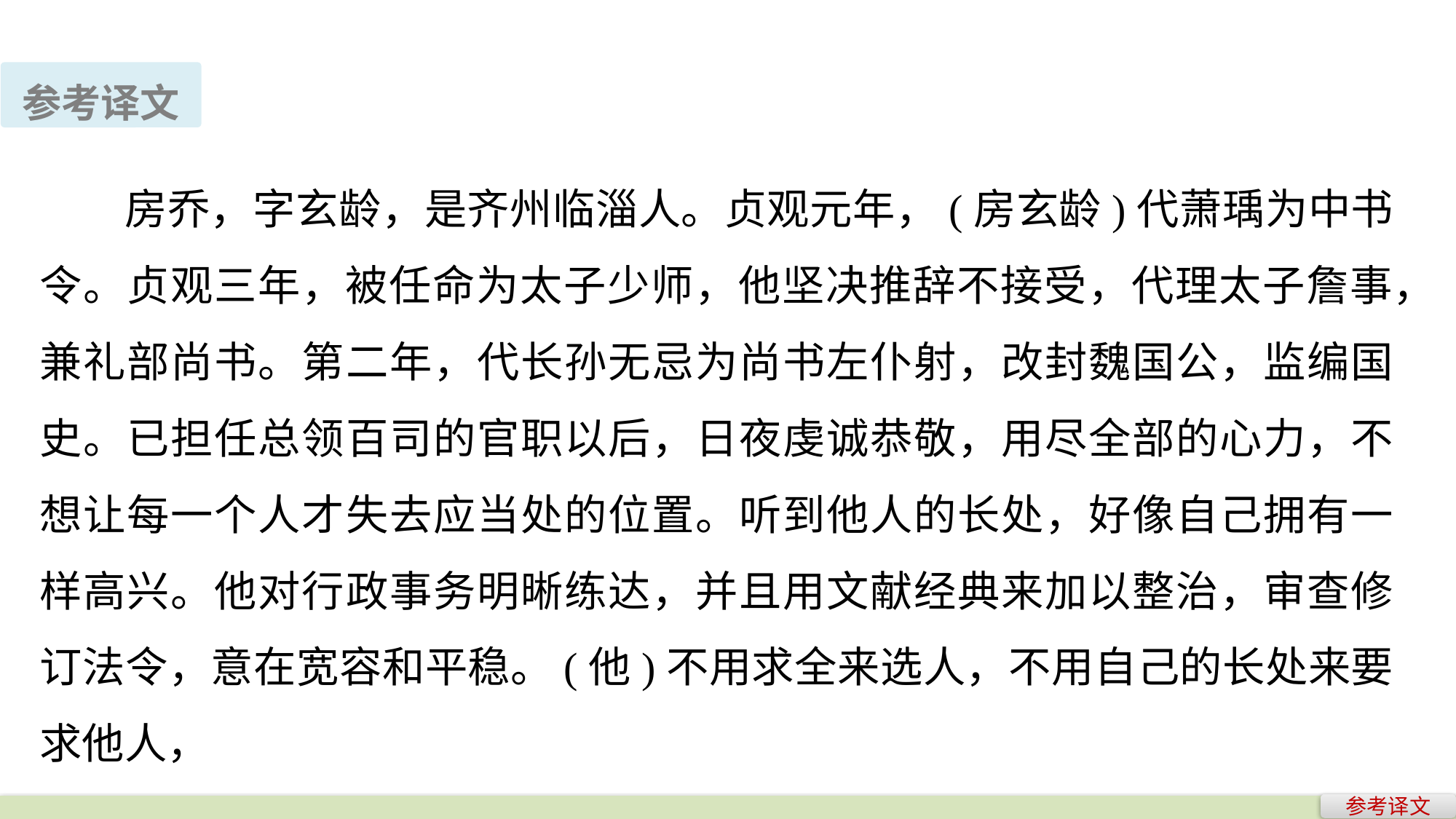

参考译文
房乔，字玄龄，是齐州临淄人。贞观元年，(房玄龄)代萧瑀为中书令。贞观三年，被任命为太子少师，他坚决推辞不接受，代理太子詹事，兼礼部尚书。第二年，代长孙无忌为尚书左仆射，改封魏国公，监编国史。已担任总领百司的官职以后，日夜虔诚恭敬，用尽全部的心力，不想让每一个人才失去应当处的位置。听到他人的长处，好像自己拥有一样高兴。他对行政事务明晰练达，并且用文献经典来加以整治，审查修订法令，意在宽容和平稳。(他)不用求全来选人，不用自己的长处来要求他人，
参考译文